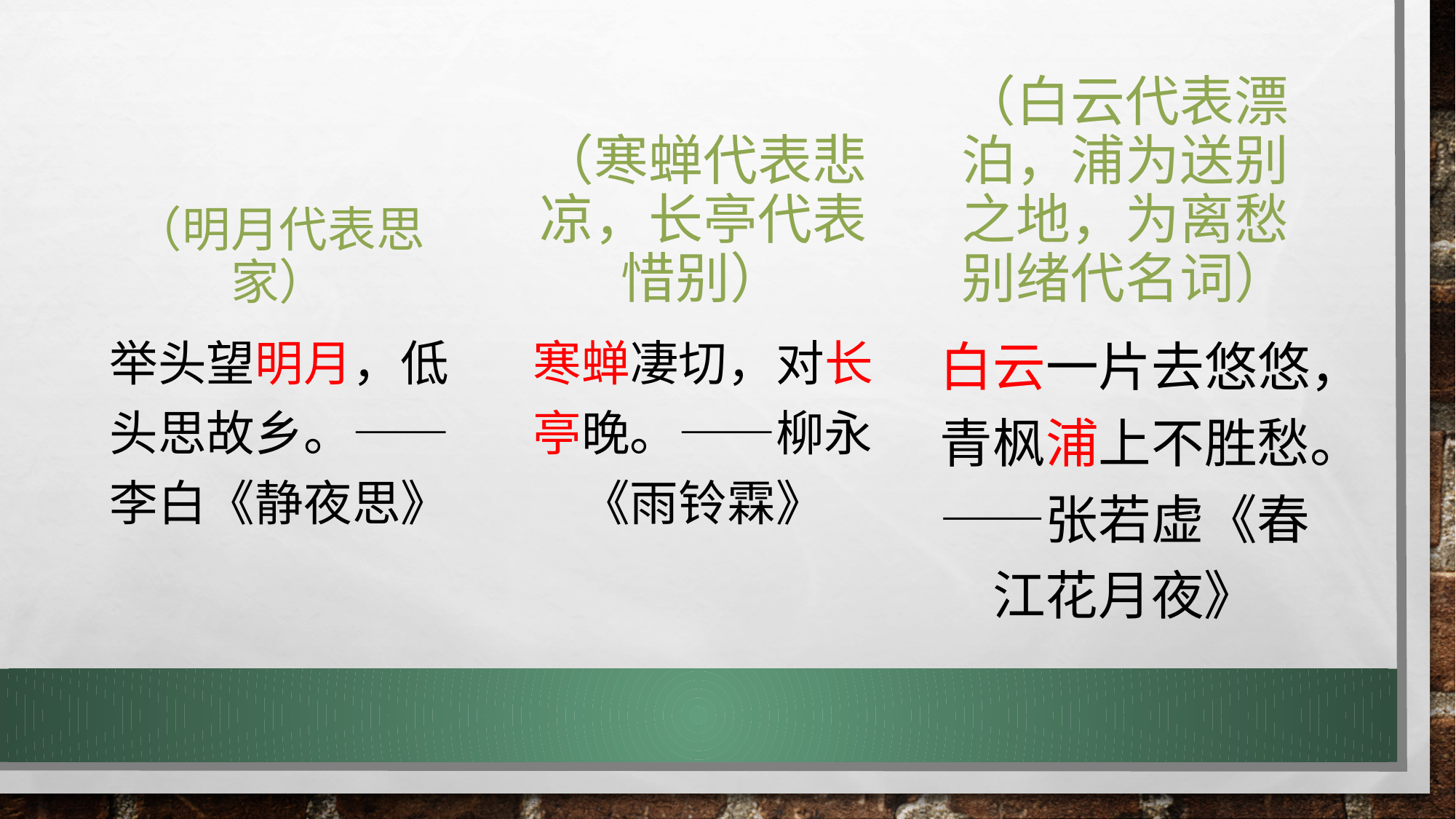

（白云代表漂泊，浦为送别之地，为离愁别绪代名词）
（寒蝉代表悲凉，长亭代表惜别）
（明月代表思家）
举头望明月，低头思故乡。——李白《静夜思》
寒蝉凄切，对长亭晚。——柳永《雨铃霖》
白云一片去悠悠，青枫浦上不胜愁。——张若虚《春江花月夜》